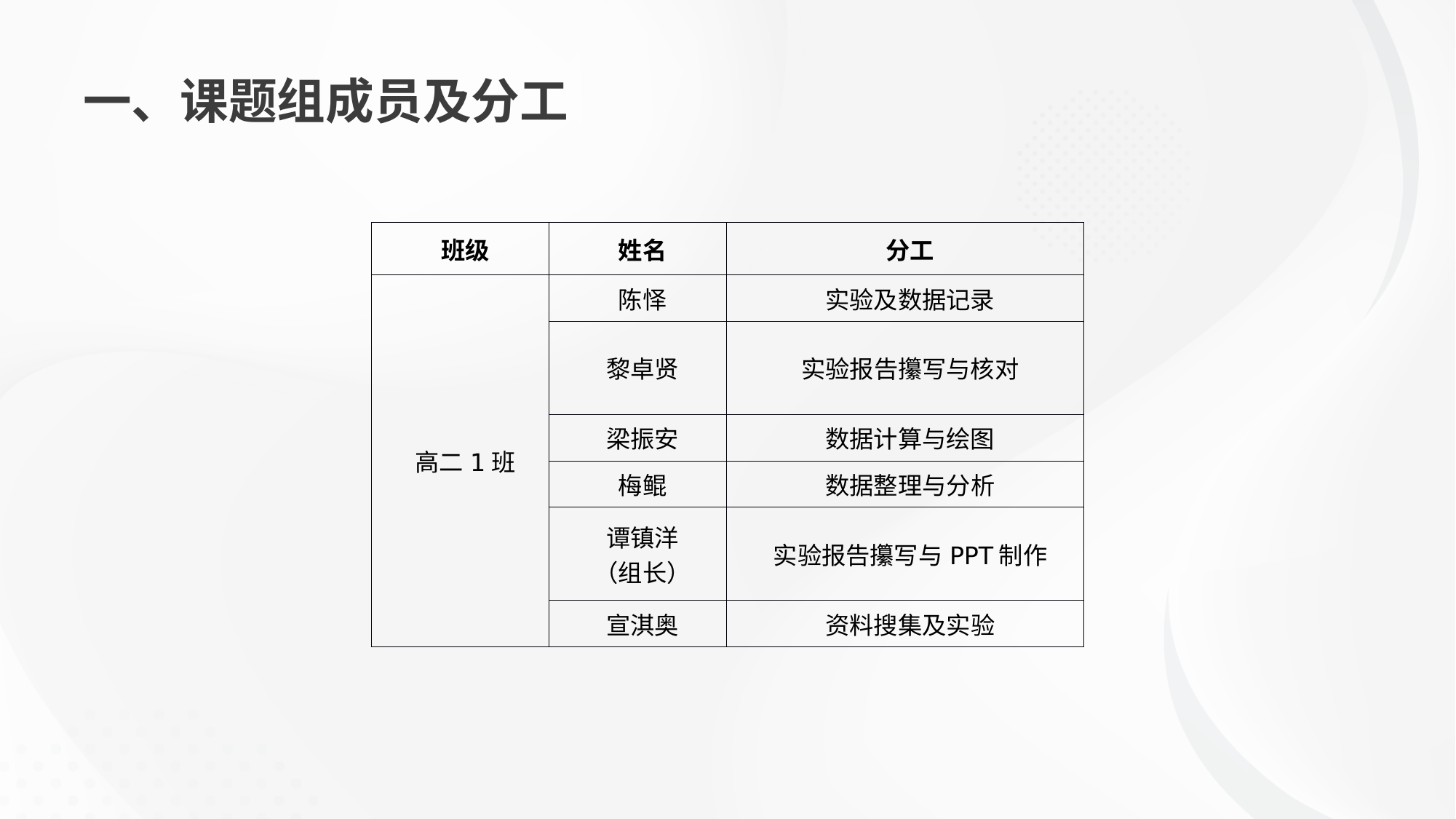

# 一、课题组成员及分工
| 班级 | 姓名 | 分工 |
| --- | --- | --- |
| 高二1班 | 陈怿 | 实验及数据记录 |
|  | 黎卓贤 | 实验报告攥写与核对 |
|  | 梁振安 | 数据计算与绘图 |
|  | 梅鲲 | 数据整理与分析 |
|  | 谭镇洋 （组长） | 实验报告攥写与PPT制作 |
|  | 宣淇奥 | 资料搜集及实验 |